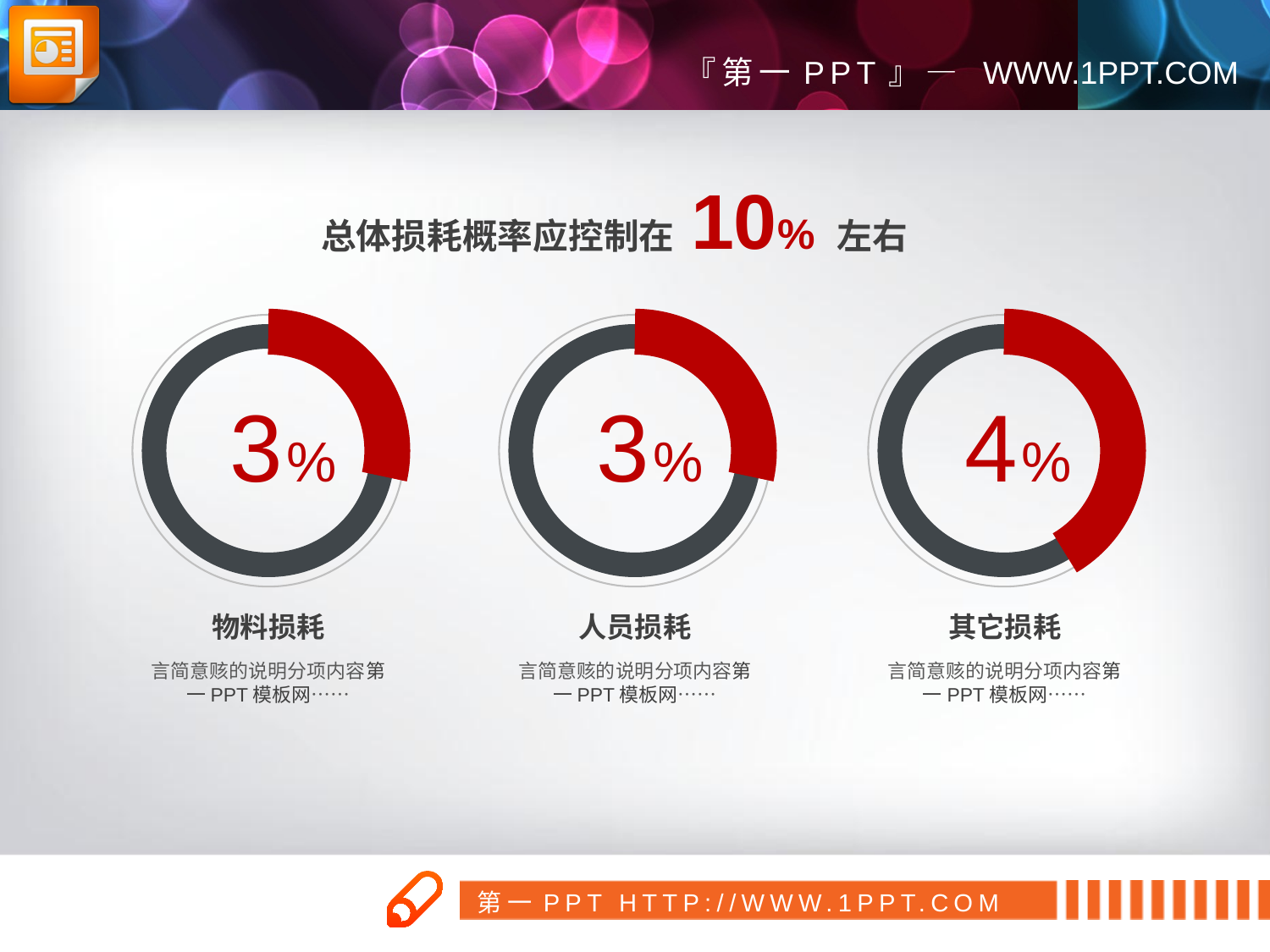

总体损耗概率应控制在 10% 左右

3%
3%
4%
物料损耗
人员损耗
其它损耗
言简意赅的说明分项内容第一PPT模板网……
言简意赅的说明分项内容第一PPT模板网……
言简意赅的说明分项内容第一PPT模板网……